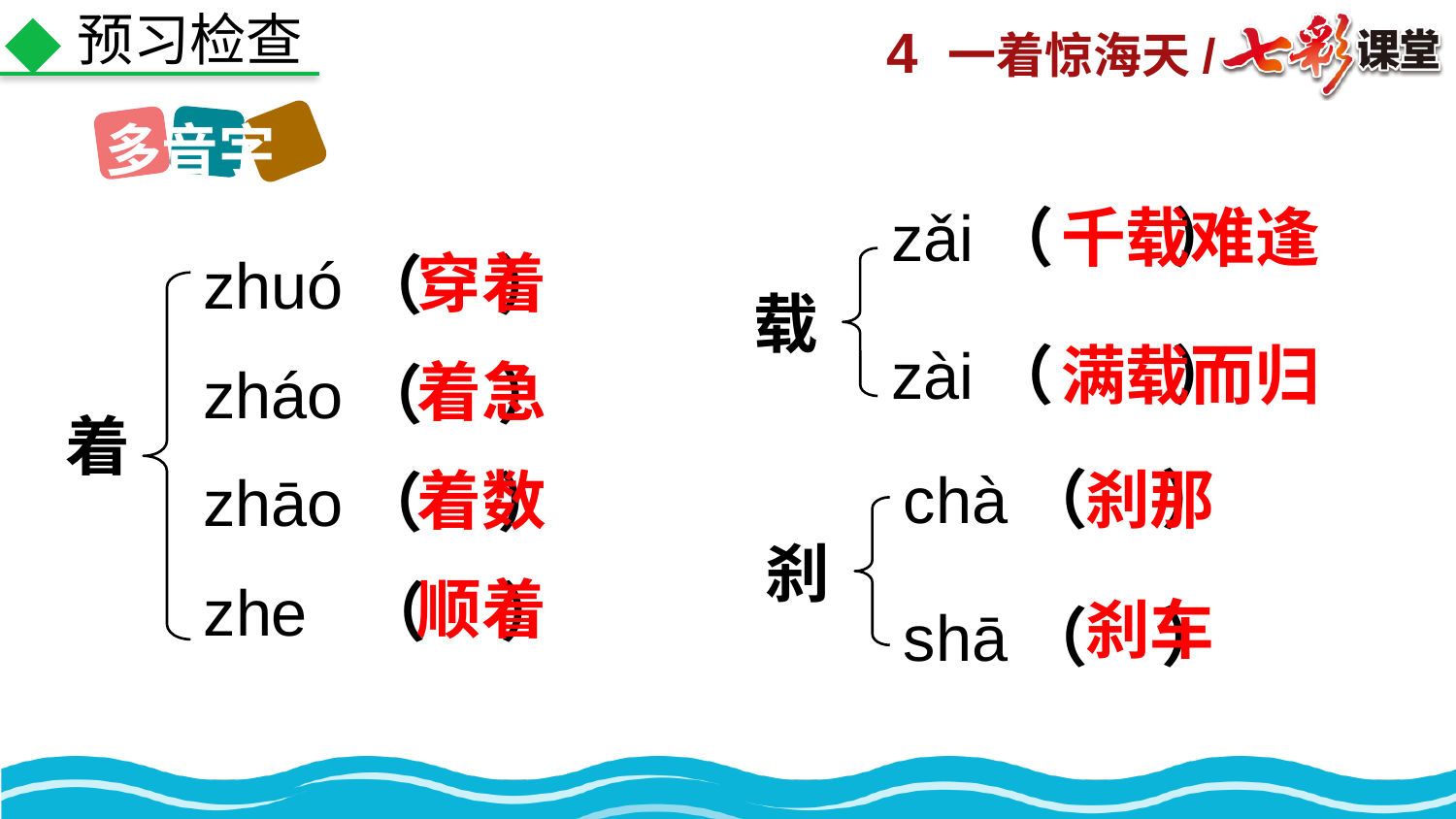

预习检查

多音字

zǎi（        ）
千载难逢
穿着
zhuó（     ）

载
zài（        ）
满载而归
着急
zháo（     ）
着
chà（     ）
刹那
着数
zhāo（     ）

刹
顺着
zhe （     ）
刹车
shā（     ）